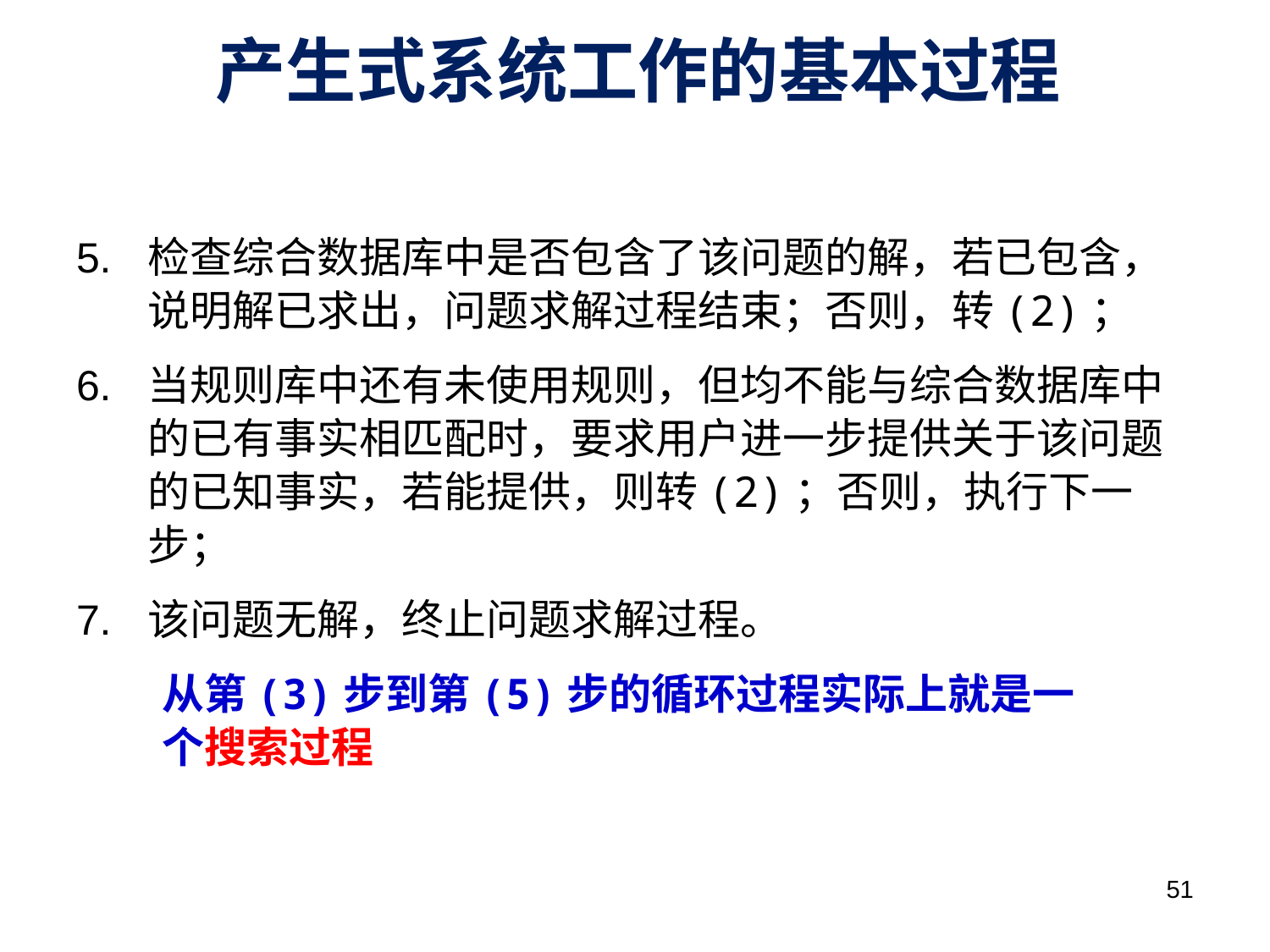

# 产生式系统工作的基本过程
检查综合数据库中是否包含了该问题的解，若已包含，说明解已求出，问题求解过程结束；否则，转(2)；
当规则库中还有未使用规则，但均不能与综合数据库中的已有事实相匹配时，要求用户进一步提供关于该问题的已知事实，若能提供，则转(2)；否则，执行下一步；
该问题无解，终止问题求解过程。

从第(3)步到第(5)步的循环过程实际上就是一个搜索过程
51